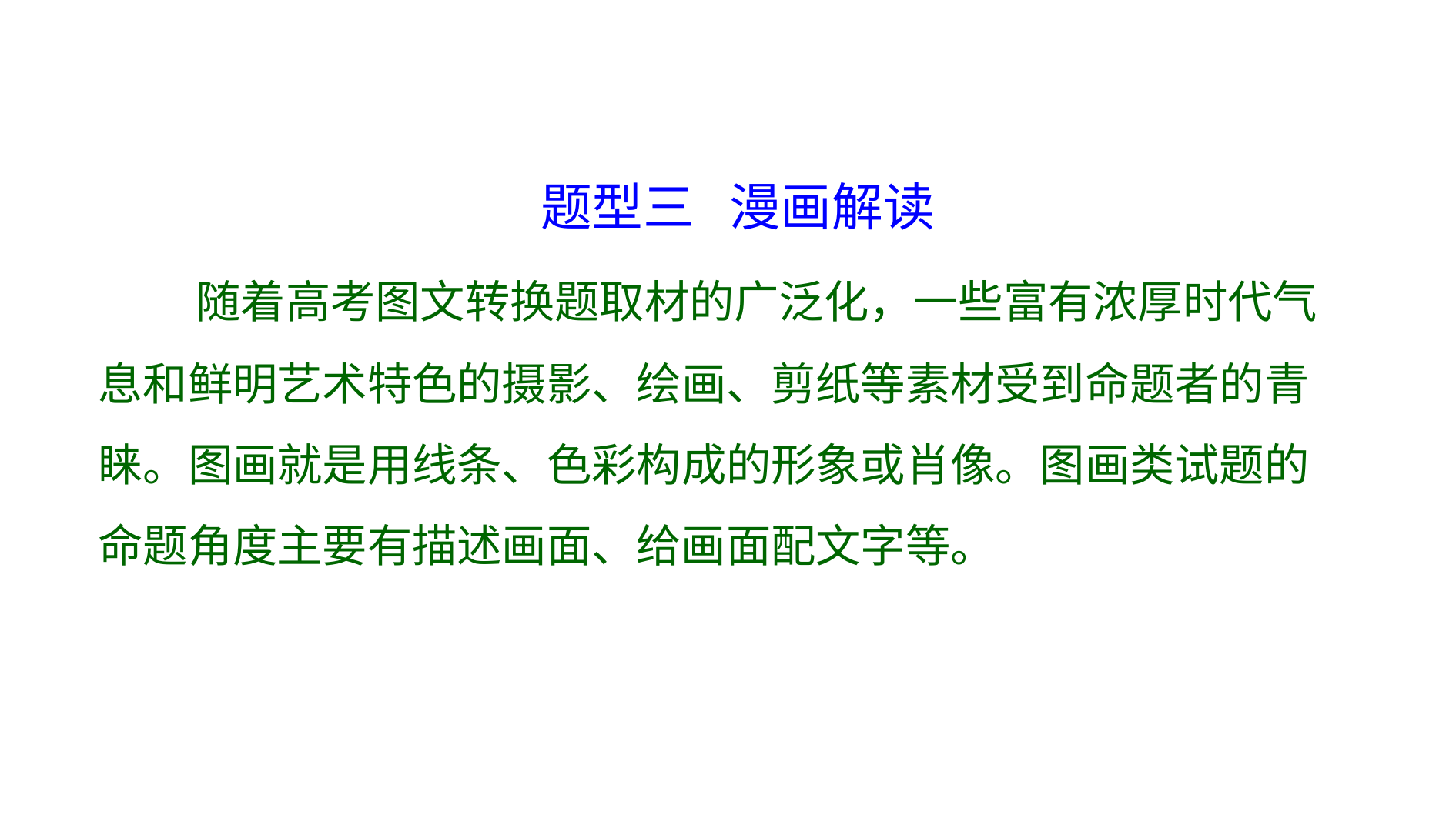

题型三   漫画解读
　     随着高考图文转换题取材的广泛化，一些富有浓厚时代气息和鲜明艺术特色的摄影、绘画、剪纸等素材受到命题者的青睐。图画就是用线条、色彩构成的形象或肖像。图画类试题的命题角度主要有描述画面、给画面配文字等。